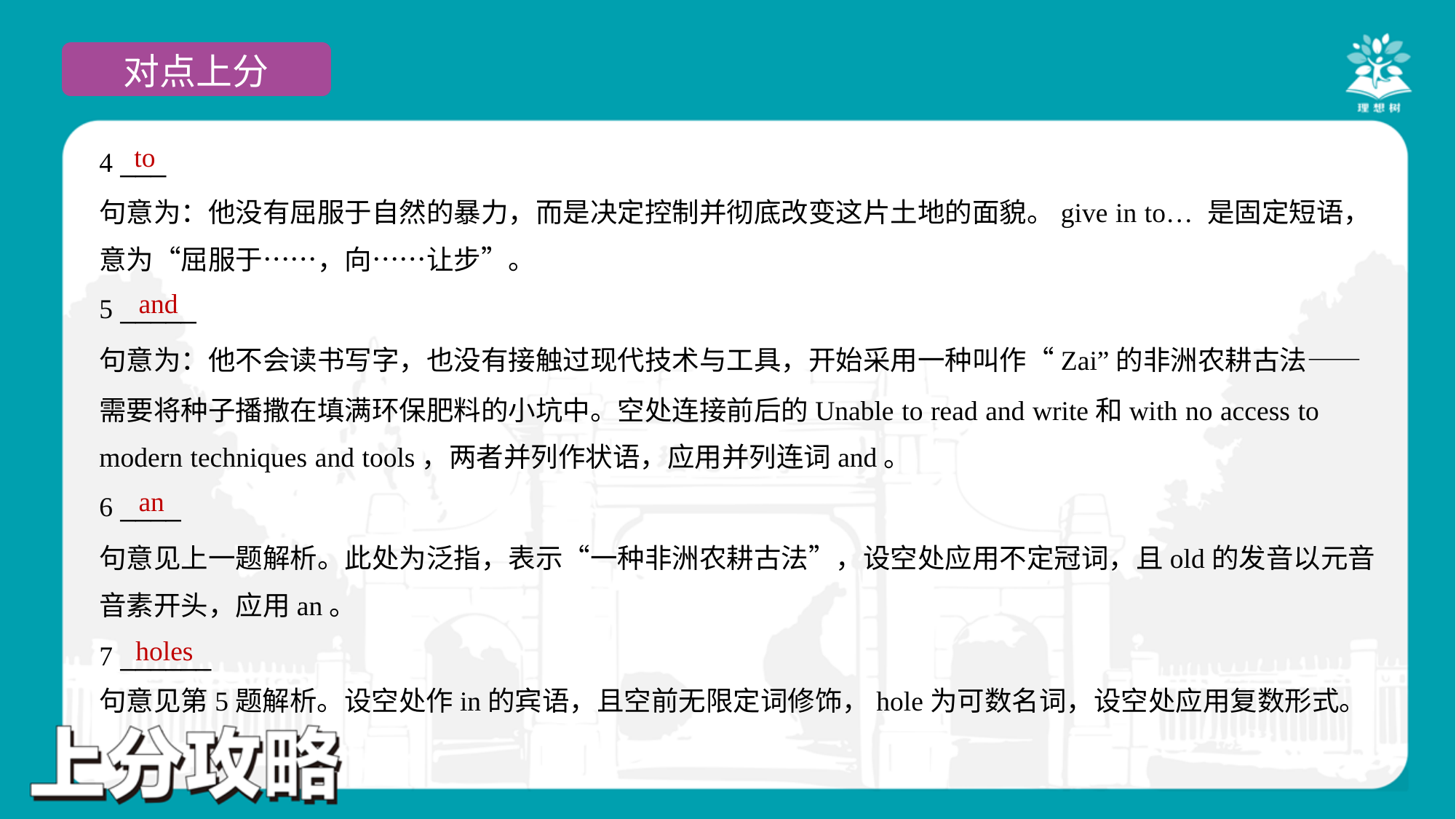

to
4 ___
句意为：他没有屈服于自然的暴力，而是决定控制并彻底改变这片土地的面貌。give in to… 是固定短语，
意为“屈服于……，向……让步”。
and
5 _____
句意为：他不会读书写字，也没有接触过现代技术与工具，开始采用一种叫作“Zai”的非洲农耕古法——
需要将种子播撒在填满环保肥料的小坑中。空处连接前后的Unable to read and write和with no access to
modern techniques and tools，两者并列作状语，应用并列连词and。
an
6 ____
句意见上一题解析。此处为泛指，表示“一种非洲农耕古法”，设空处应用不定冠词，且old的发音以元音
音素开头，应用an。
holes
7 ______
句意见第5题解析。设空处作in的宾语，且空前无限定词修饰，hole为可数名词，设空处应用复数形式。